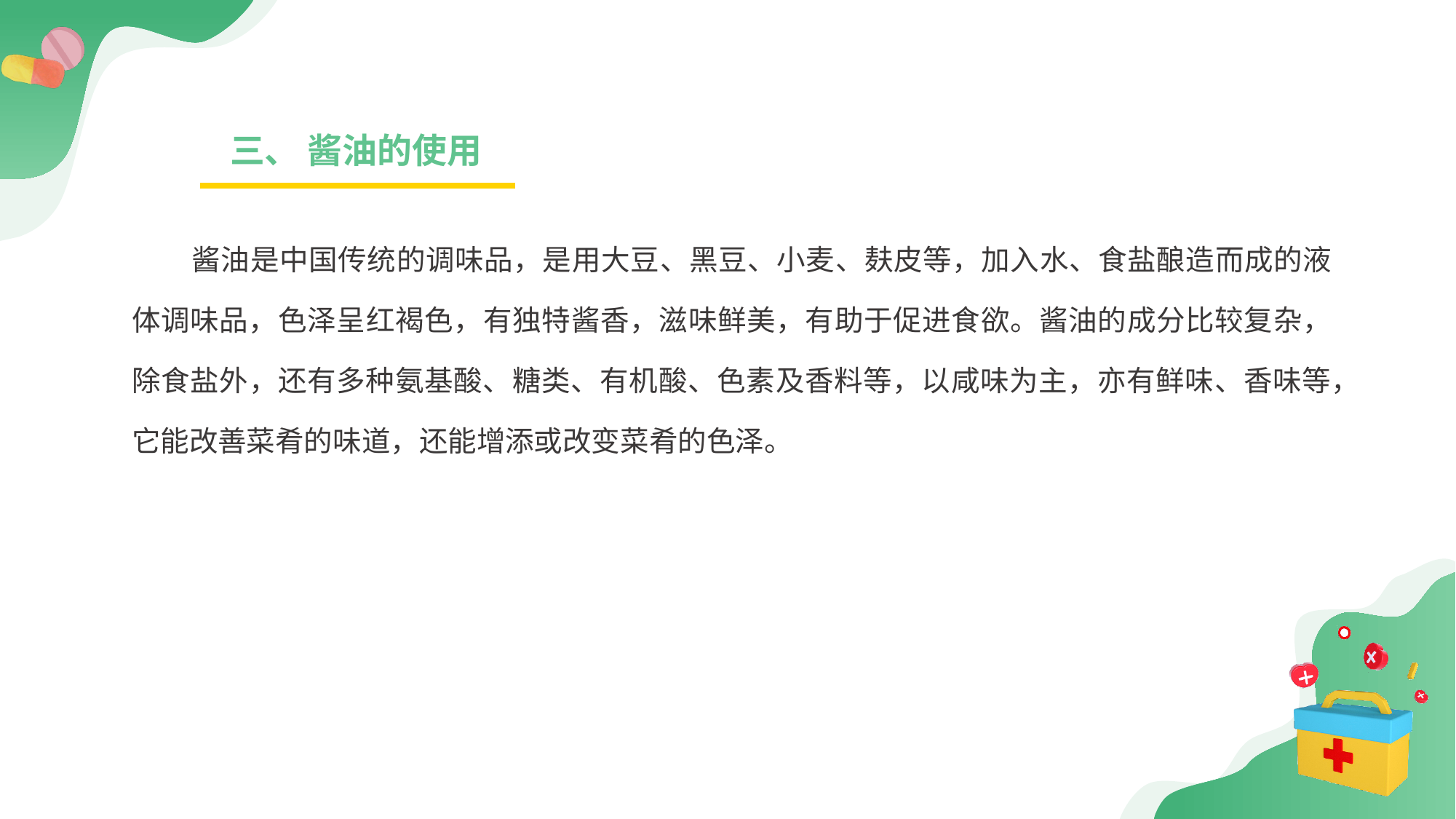

三、 酱油的使用
酱油是中国传统的调味品，是用大豆、黑豆、小麦、麸皮等，加入水、食盐酿造而成的液体调味品，色泽呈红褐色，有独特酱香，滋味鲜美，有助于促进食欲。酱油的成分比较复杂，除食盐外，还有多种氨基酸、糖类、有机酸、色素及香料等，以咸味为主，亦有鲜味、香味等，它能改善菜肴的味道，还能增添或改变菜肴的色泽。